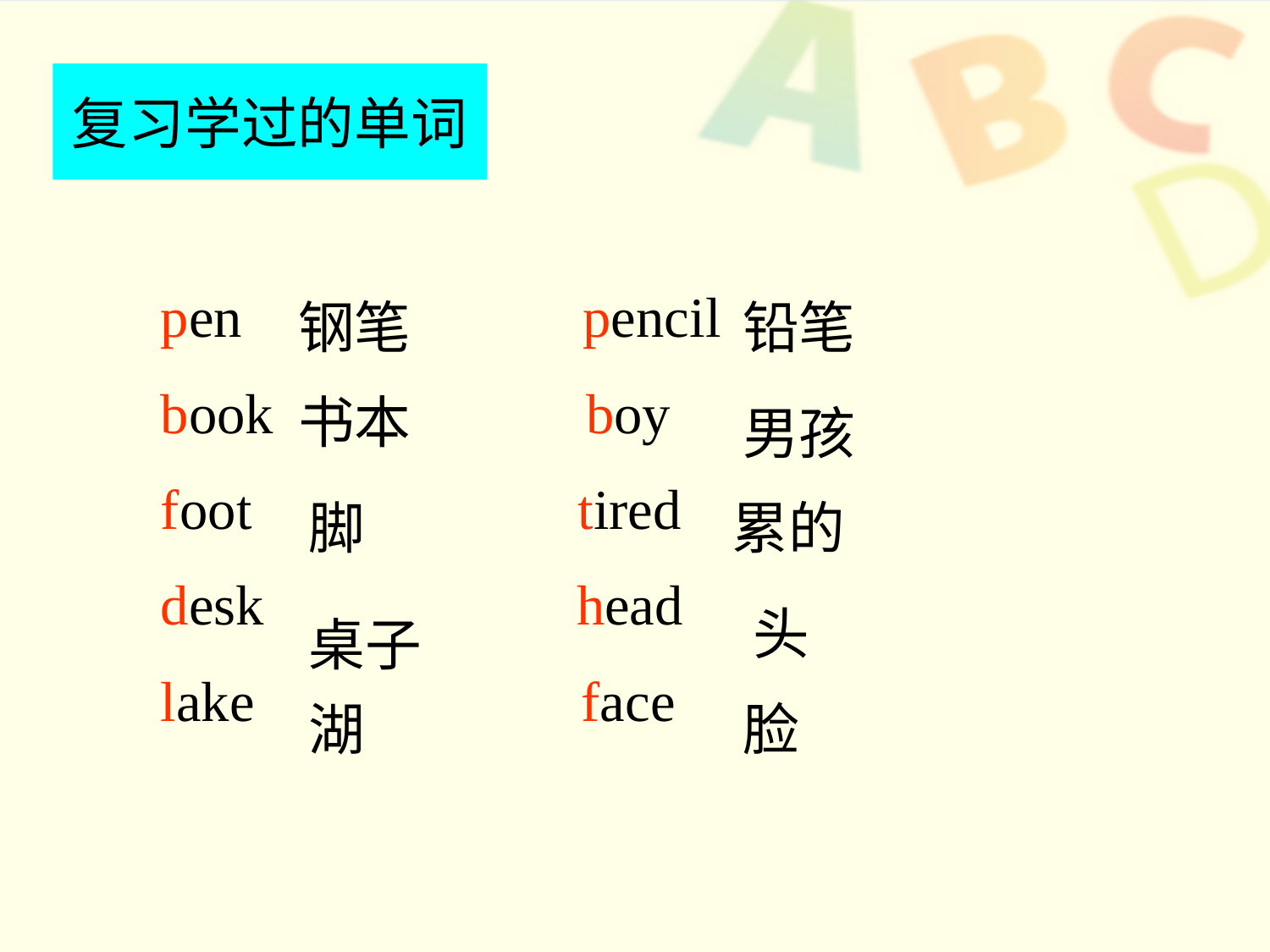

# 复习学过的单词
pen                        pencil
book                      boy
foot                       tired
desk                      head
lake                       face
钢笔
铅笔
书本
男孩
脚
累的
头
桌子
湖
脸